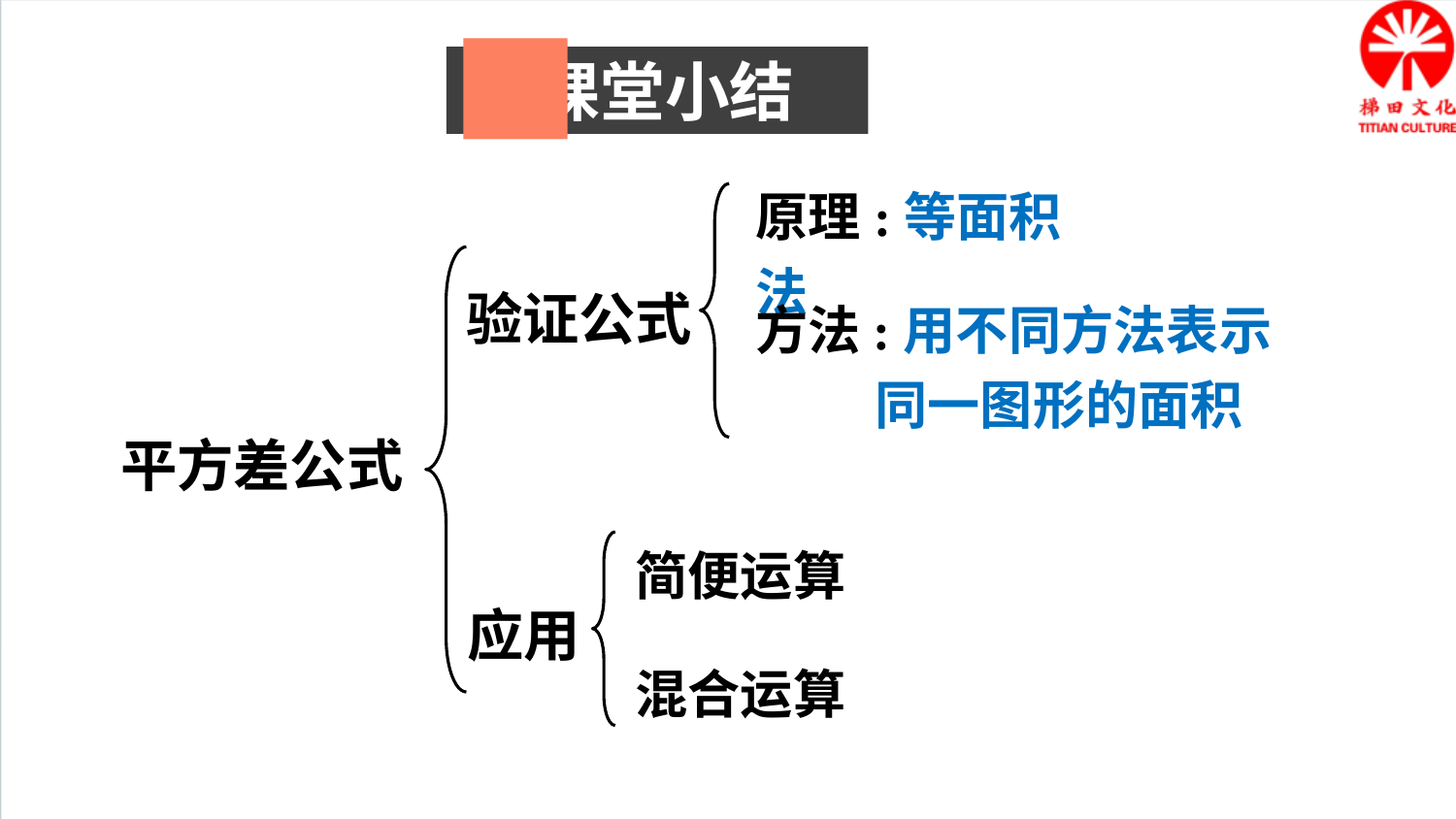

课堂小结
原理:等面积法

验证公式

平方差公式
方法:用不同方法表示
         同一图形的面积
简便运算

应用
混合运算